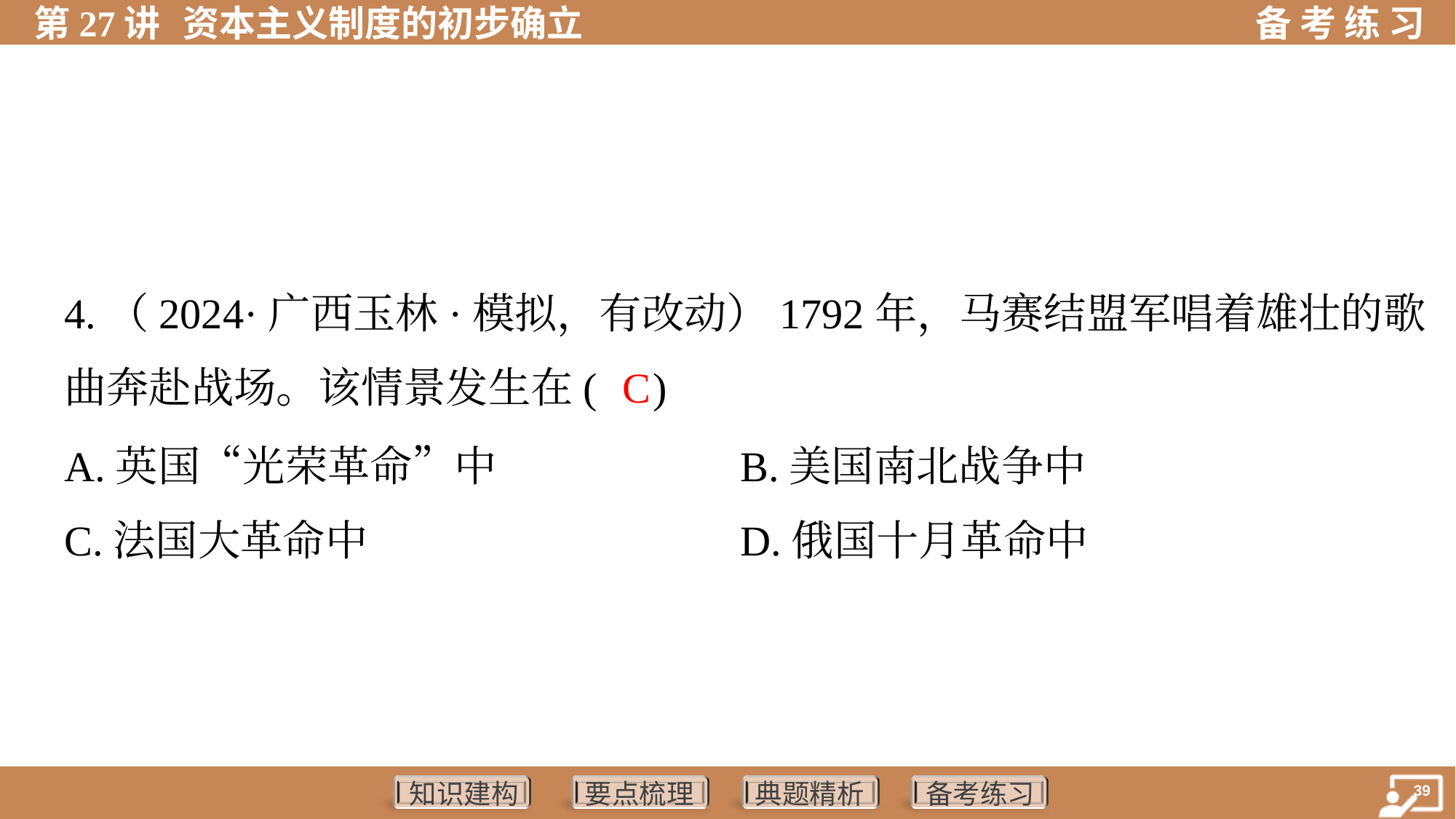

4.（2024·广西玉林·模拟，有改动）1792年，马赛结盟军唱着雄壮的歌
曲奔赴战场。该情景发生在(     )
C
A.英国“光荣革命”中	B.美国南北战争中
C.法国大革命中	D.俄国十月革命中